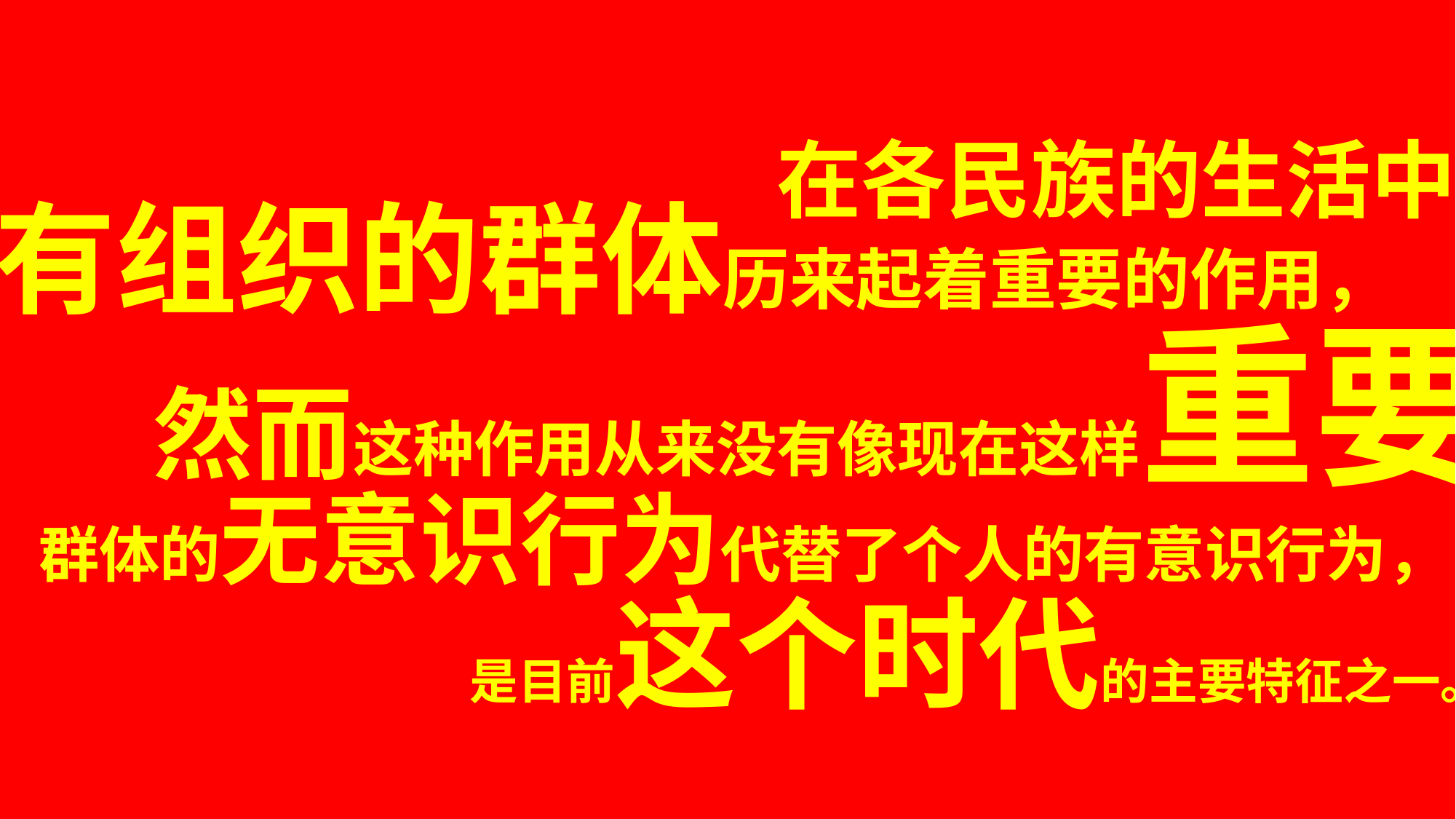

在各民族的生活中
有组织的群体历来起着重要的作用，
然而这种作用从来没有像现在这样重要。
群体的无意识行为代替了个人的有意识行为，
是目前这个时代的主要特征之一。